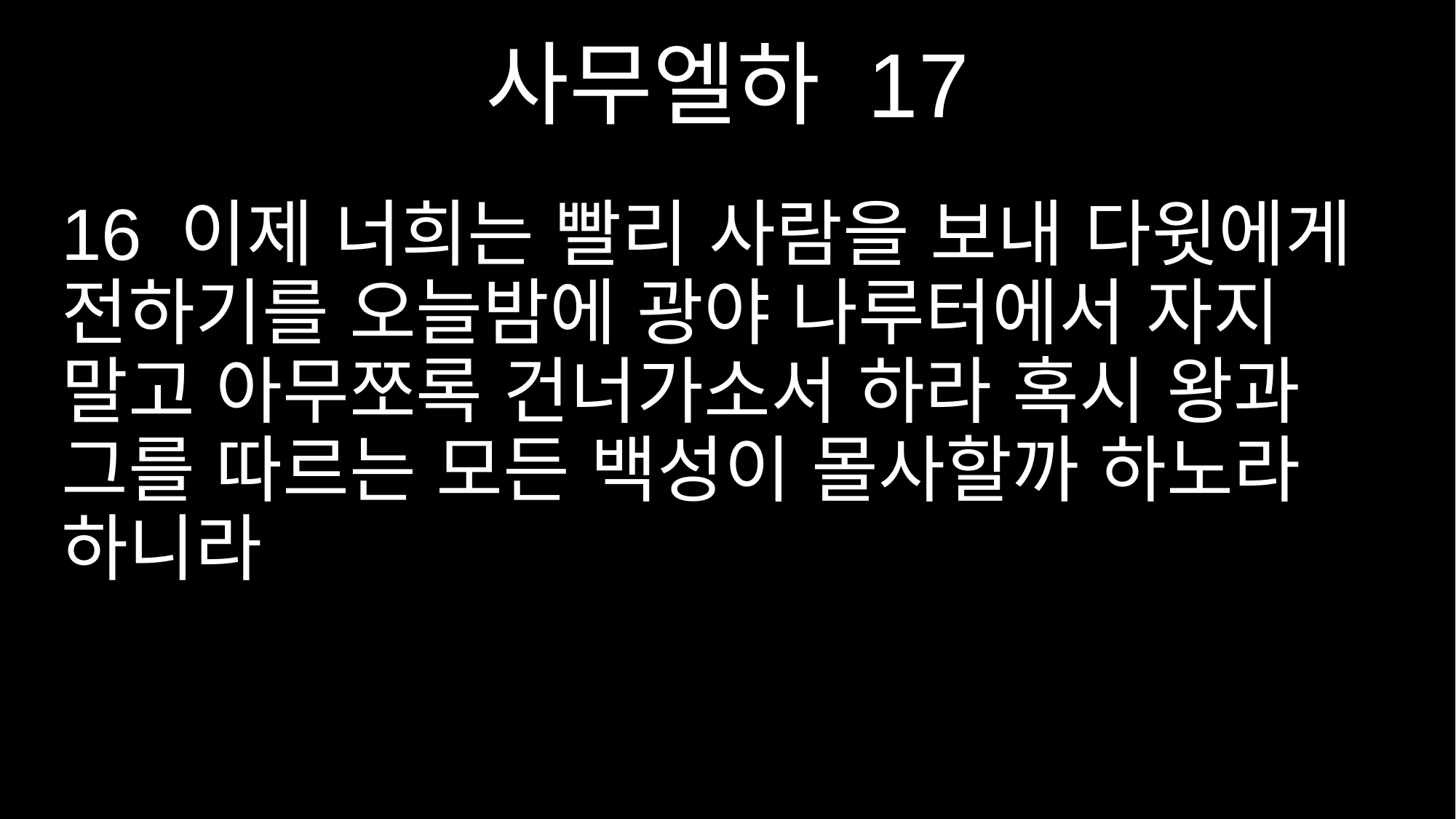

사무엘하 17
16 이제 너희는 빨리 사람을 보내 다윗에게 전하기를 오늘밤에 광야 나루터에서 자지 말고 아무쪼록 건너가소서 하라 혹시 왕과 그를 따르는 모든 백성이 몰사할까 하노라 하니라